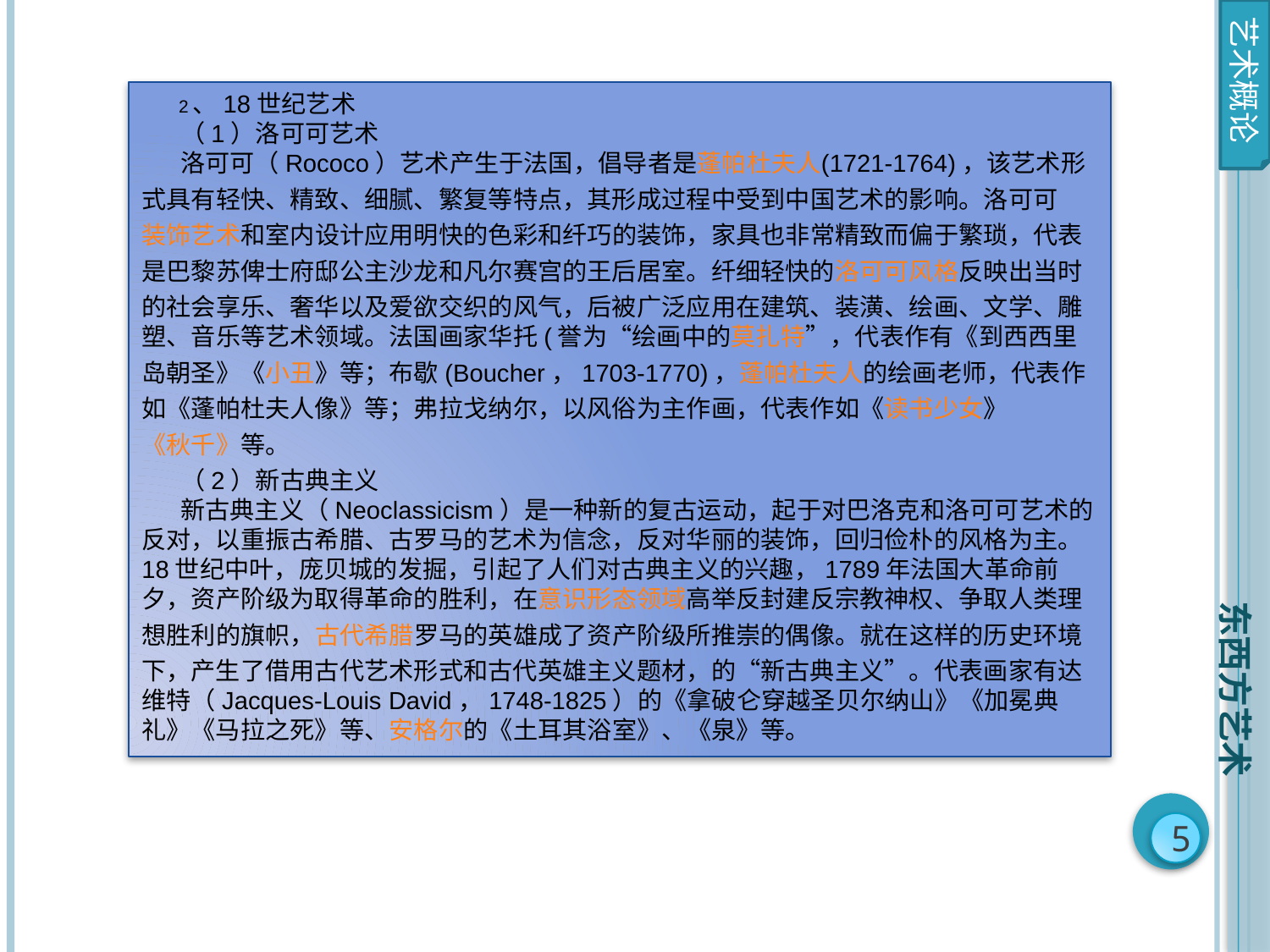

艺术概论
2、18世纪艺术
（1）洛可可艺术
洛可可（Rococo）艺术产生于法国，倡导者是蓬帕杜夫人(1721-1764)，该艺术形式具有轻快、精致、细腻、繁复等特点，其形成过程中受到中国艺术的影响。洛可可装饰艺术和室内设计应用明快的色彩和纤巧的装饰，家具也非常精致而偏于繁琐，代表是巴黎苏俾士府邸公主沙龙和凡尔赛宫的王后居室。纤细轻快的洛可可风格反映出当时的社会享乐、奢华以及爱欲交织的风气，后被广泛应用在建筑、装潢、绘画、文学、雕塑、音乐等艺术领域。法国画家华托(誉为“绘画中的莫扎特”，代表作有《到西西里岛朝圣》《小丑》等；布歇(Boucher，1703-1770)，蓬帕杜夫人的绘画老师，代表作如《蓬帕杜夫人像》等；弗拉戈纳尔，以风俗为主作画，代表作如《读书少女》《秋千》等。
（2）新古典主义
新古典主义（Neoclassicism）是一种新的复古运动，起于对巴洛克和洛可可艺术的反对，以重振古希腊、古罗马的艺术为信念，反对华丽的装饰，回归俭朴的风格为主。
18世纪中叶，庞贝城的发掘，引起了人们对古典主义的兴趣，1789年法国大革命前夕，资产阶级为取得革命的胜利，在意识形态领域高举反封建反宗教神权、争取人类理想胜利的旗帜，古代希腊罗马的英雄成了资产阶级所推崇的偶像。就在这样的历史环境下，产生了借用古代艺术形式和古代英雄主义题材，的“新古典主义”。代表画家有达维特（Jacques-Louis David，1748-1825）的《拿破仑穿越圣贝尔纳山》《加冕典礼》《马拉之死》等、安格尔的《土耳其浴室》、《泉》等。
东西方艺术
5